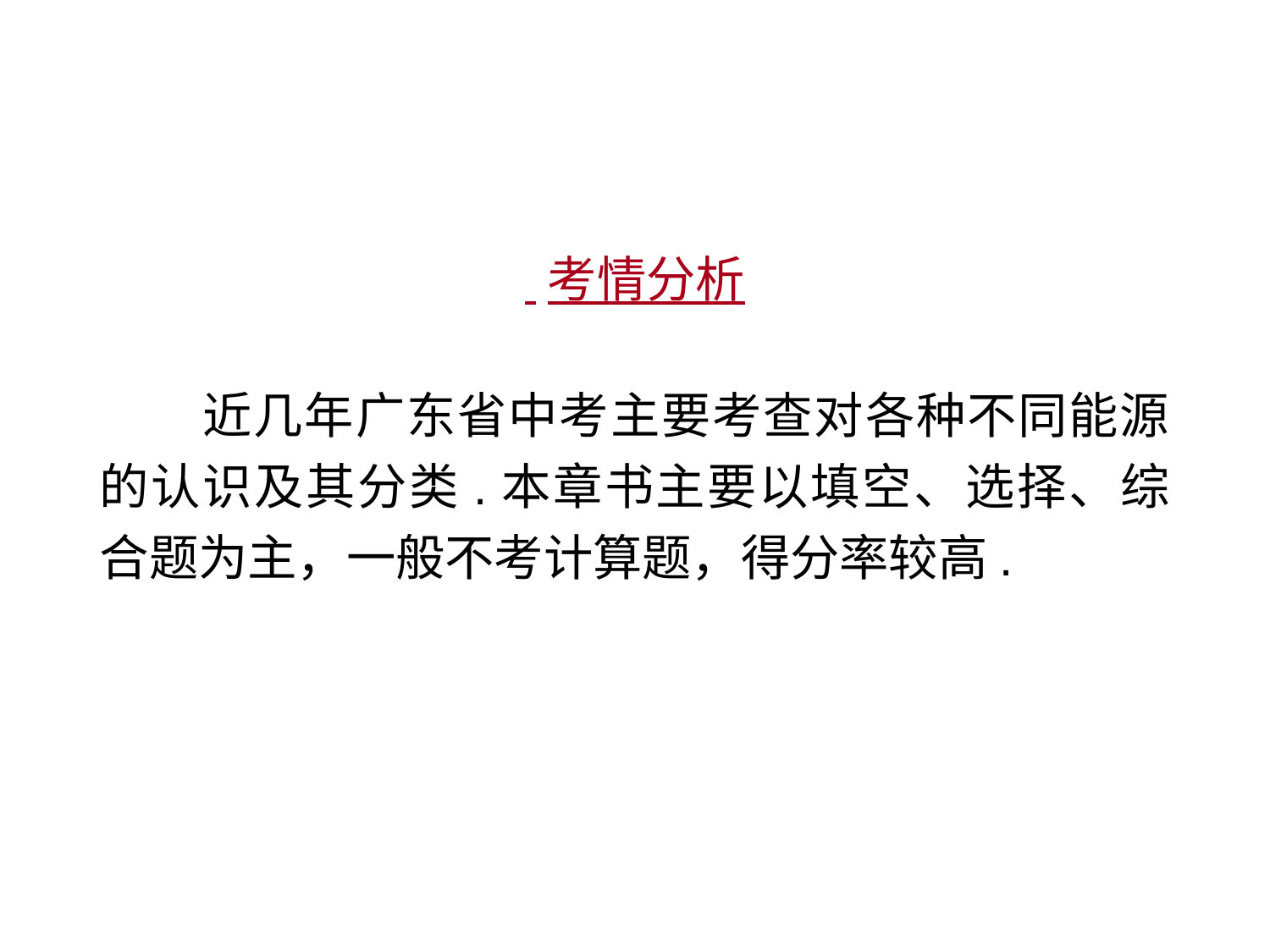

考情分析
近几年广东省中考主要考查对各种不同能源的认识及其分类.本章书主要以填空、选择、综合题为主，一般不考计算题，得分率较高.